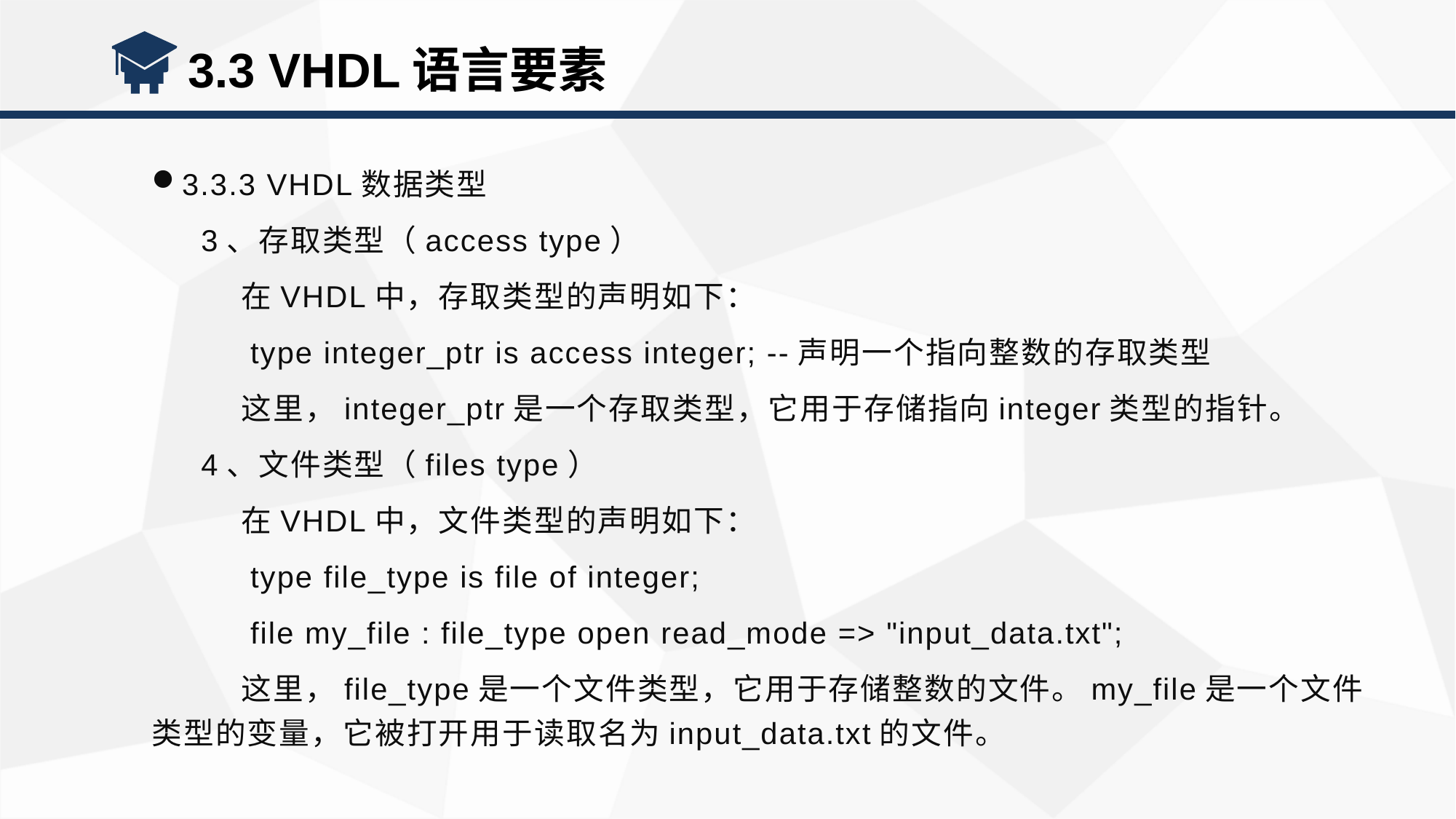

3.3 VHDL语言要素

3.3.3 VHDL数据类型
     3、存取类型（access type）
          在VHDL中，存取类型的声明如下：
          type integer_ptr is access integer; --声明一个指向整数的存取类型
          这里，integer_ptr是一个存取类型，它用于存储指向integer类型的指针。
     4、文件类型（files type）
          在VHDL中，文件类型的声明如下：
          type file_type is file of integer;
          file my_file : file_type open read_mode => "input_data.txt";
          这里，file_type是一个文件类型，它用于存储整数的文件。my_file是一个文件类型的变量，它被打开用于读取名为input_data.txt的文件。